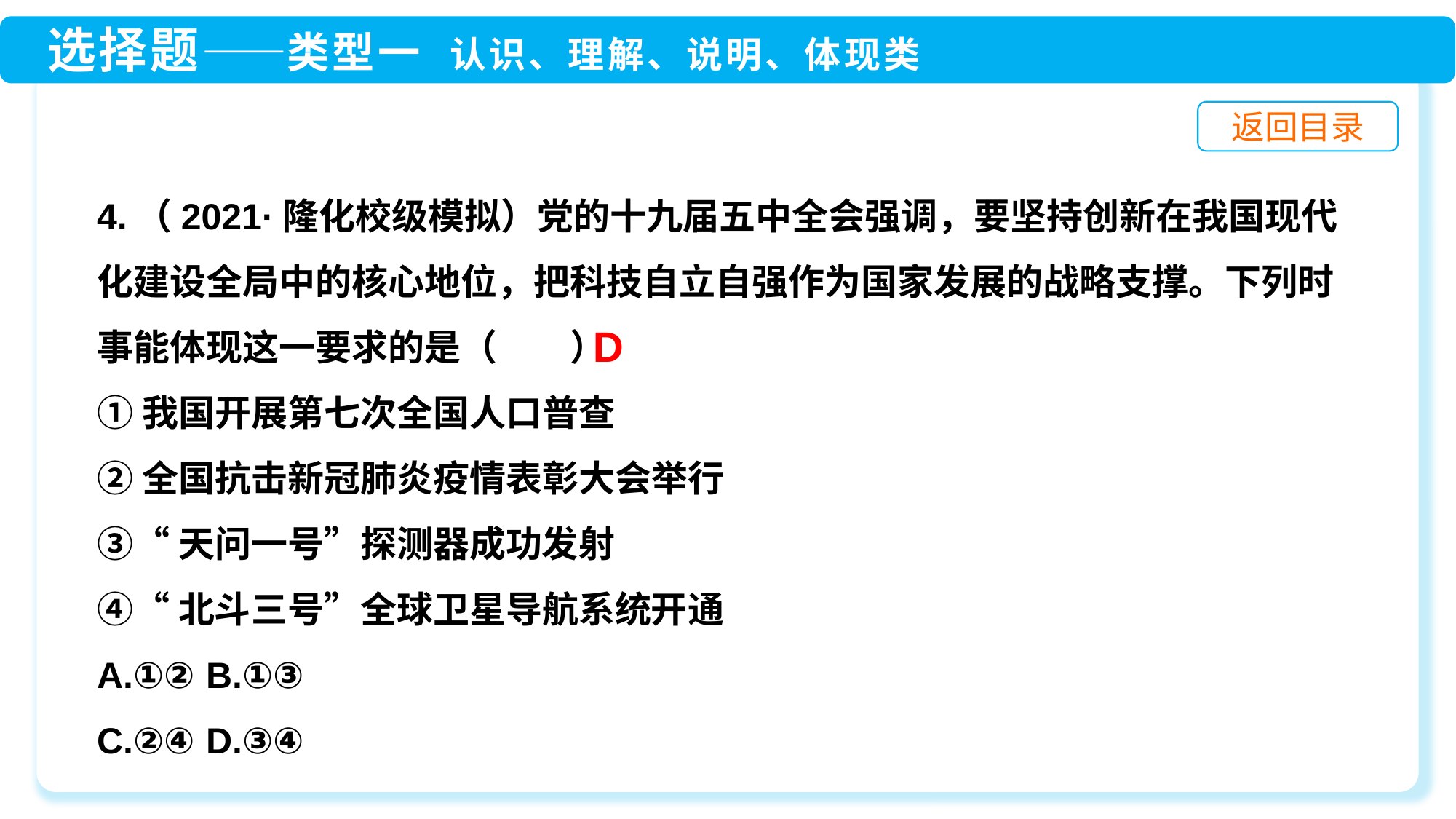

4.（2021·隆化校级模拟）党的十九届五中全会强调，要坚持创新在我国现代化建设全局中的核心地位，把科技自立自强作为国家发展的战略支撑。下列时事能体现这一要求的是（　　）
①我国开展第七次全国人口普查
②全国抗击新冠肺炎疫情表彰大会举行
③“天问一号”探测器成功发射
④“北斗三号”全球卫星导航系统开通
A.①②	B.①③
C.②④	D.③④
D